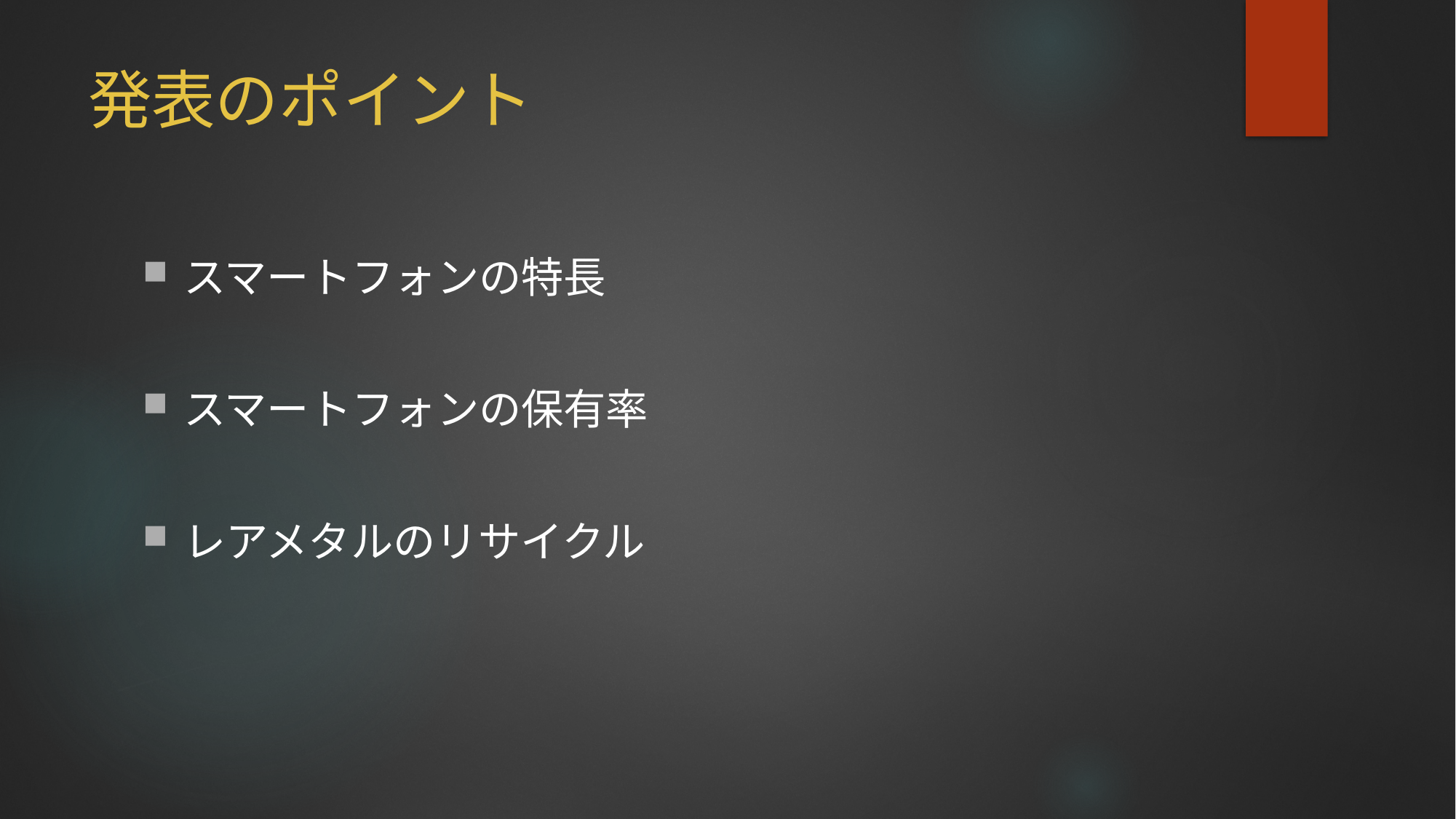

# 発表のポイント
スマートフォンの特長

スマートフォンの保有率

レアメタルのリサイクル